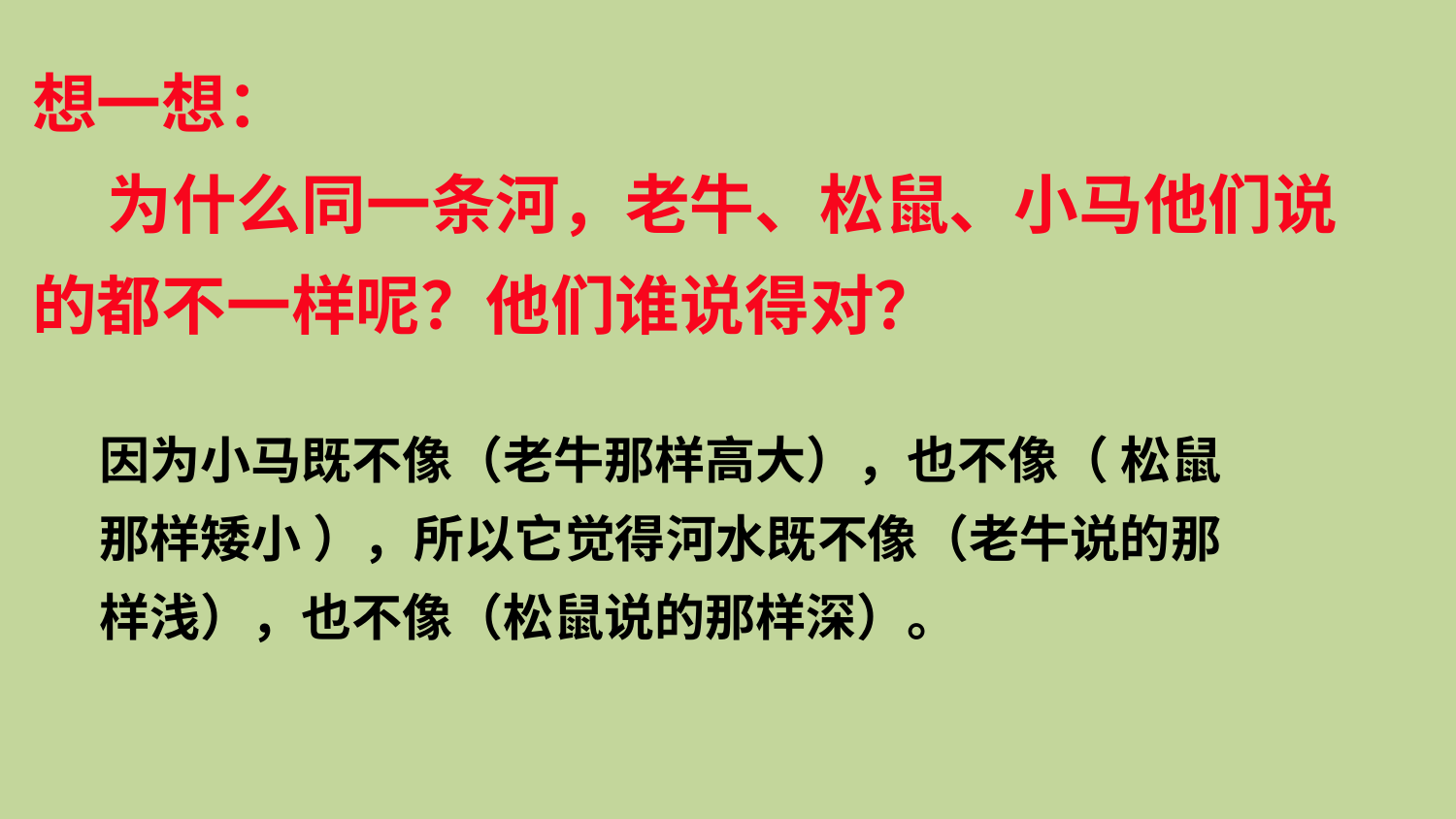

想一想：
    为什么同一条河，老牛、松鼠、小马他们说 的都不一样呢？他们谁说得对？
因为小马既不像（老牛那样高大），也不像（ 松鼠那样矮小 ），所以它觉得河水既不像（老牛说的那样浅），也不像（松鼠说的那样深）。